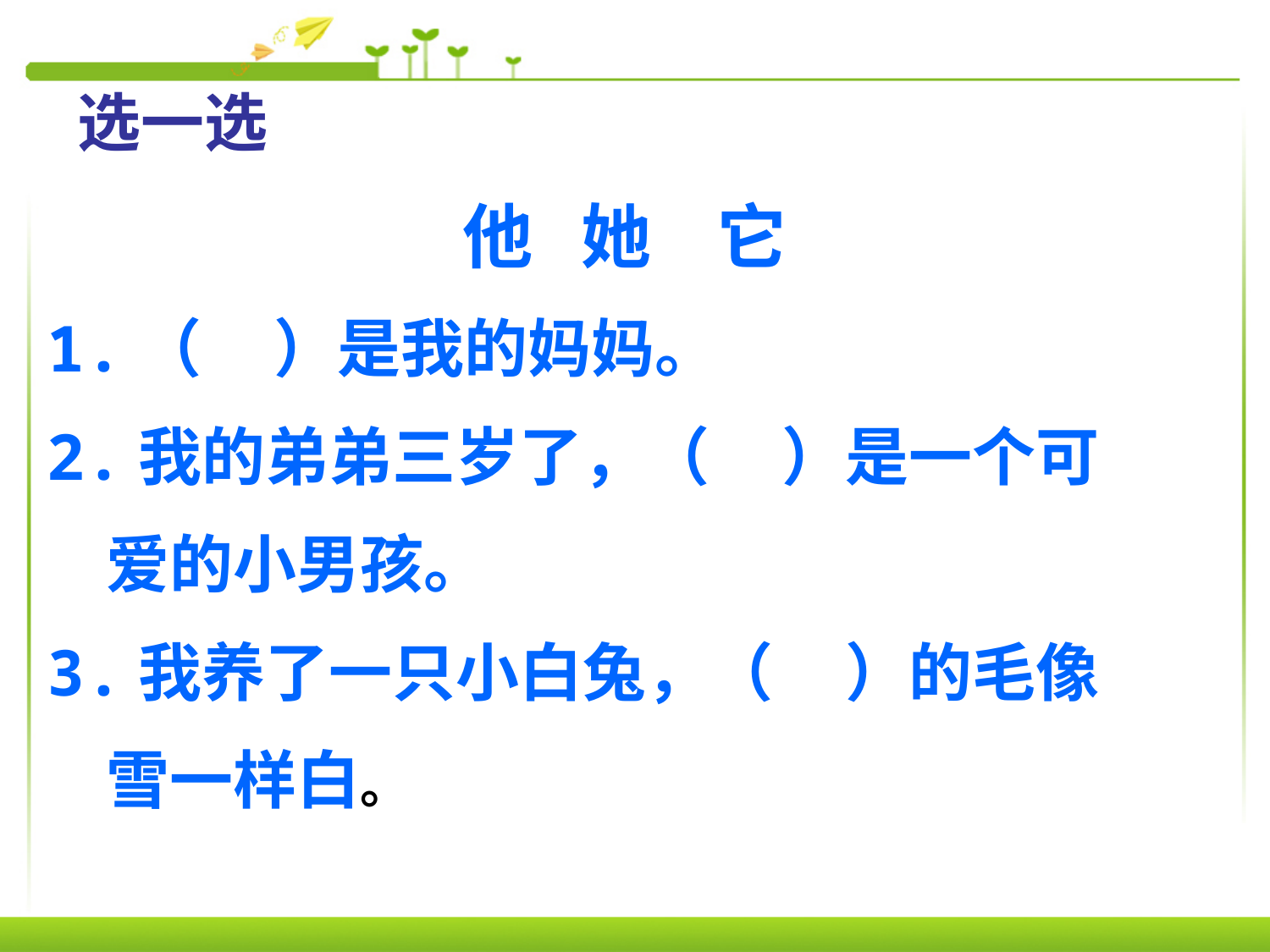

选一选
他   她    它
1.（     ）是我的妈妈。
2.我的弟弟三岁了，（     ）是一个可
   爱的小男孩。
3.我养了一只小白兔，（     ）的毛像
   雪一样白。